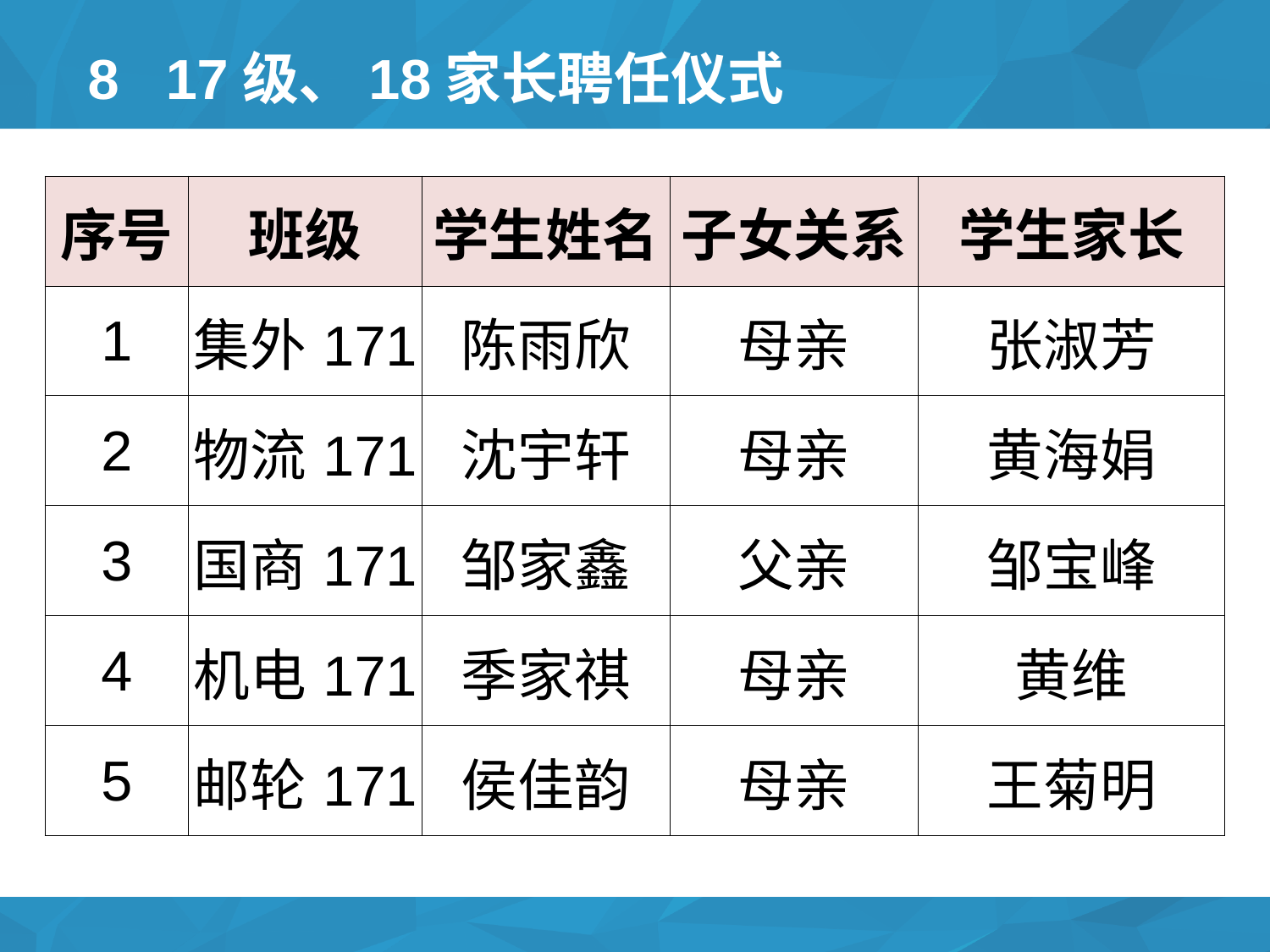

# 8   17级、18家长聘任仪式
| 序号 | 班级 | 学生姓名 | 子女关系 | 学生家长 |
| --- | --- | --- | --- | --- |
| 1 | 集外171 | 陈雨欣 | 母亲 | 张淑芳 |
| 2 | 物流171 | 沈宇轩 | 母亲 | 黄海娟 |
| 3 | 国商171 | 邹家鑫 | 父亲 | 邹宝峰 |
| 4 | 机电171 | 季家祺 | 母亲 | 黄维 |
| 5 | 邮轮171 | 侯佳韵 | 母亲 | 王菊明 |